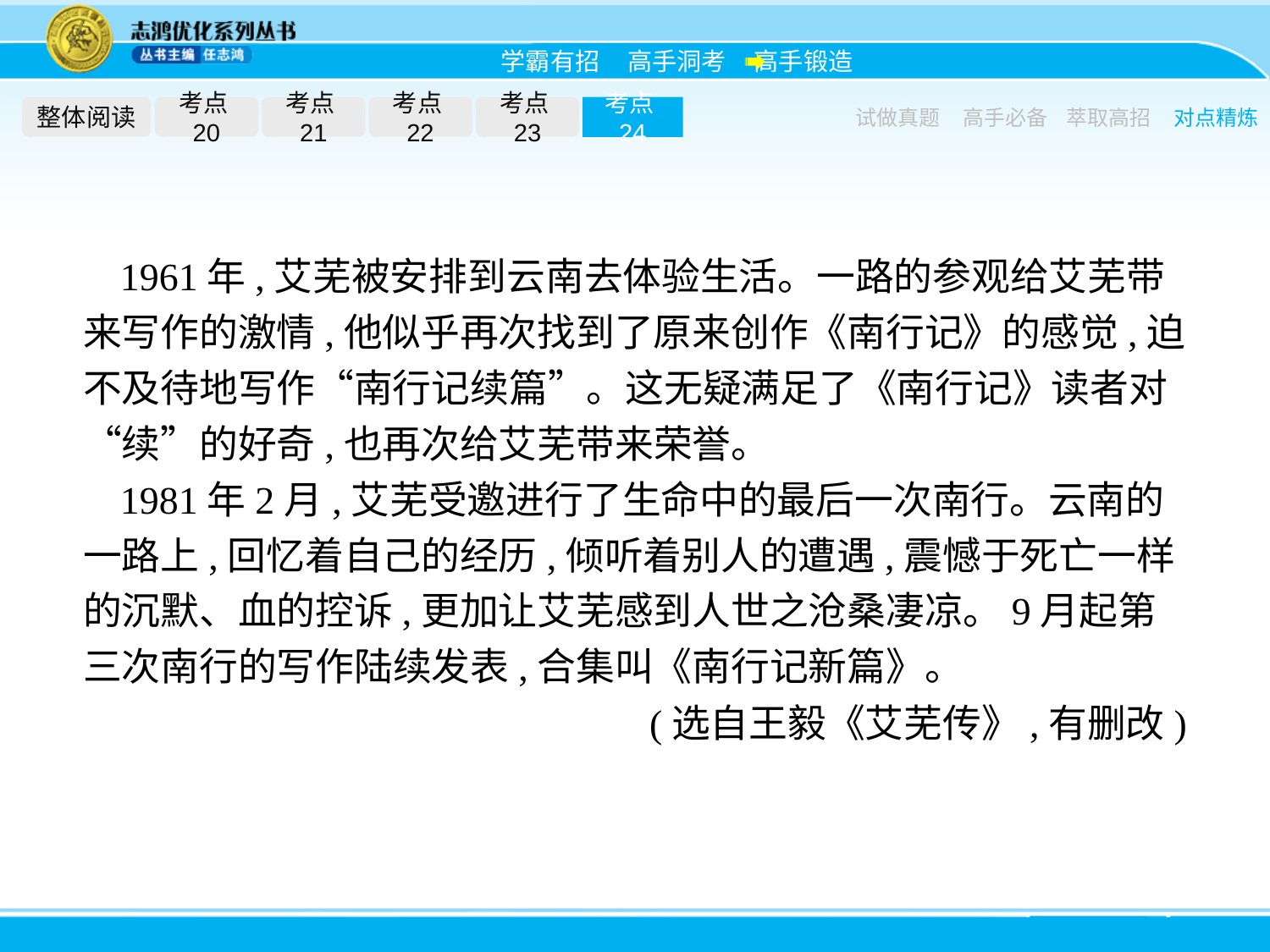

整体阅读
考点20
考点21
考点22
考点23
考点24
试做真题
高手必备
萃取高招
对点精炼
1961年,艾芜被安排到云南去体验生活。一路的参观给艾芜带来写作的激情,他似乎再次找到了原来创作《南行记》的感觉,迫不及待地写作“南行记续篇”。这无疑满足了《南行记》读者对“续”的好奇,也再次给艾芜带来荣誉。
1981年2月,艾芜受邀进行了生命中的最后一次南行。云南的一路上,回忆着自己的经历,倾听着别人的遭遇,震憾于死亡一样的沉默、血的控诉,更加让艾芜感到人世之沧桑凄凉。9月起第三次南行的写作陆续发表,合集叫《南行记新篇》。
(选自王毅《艾芜传》,有删改)